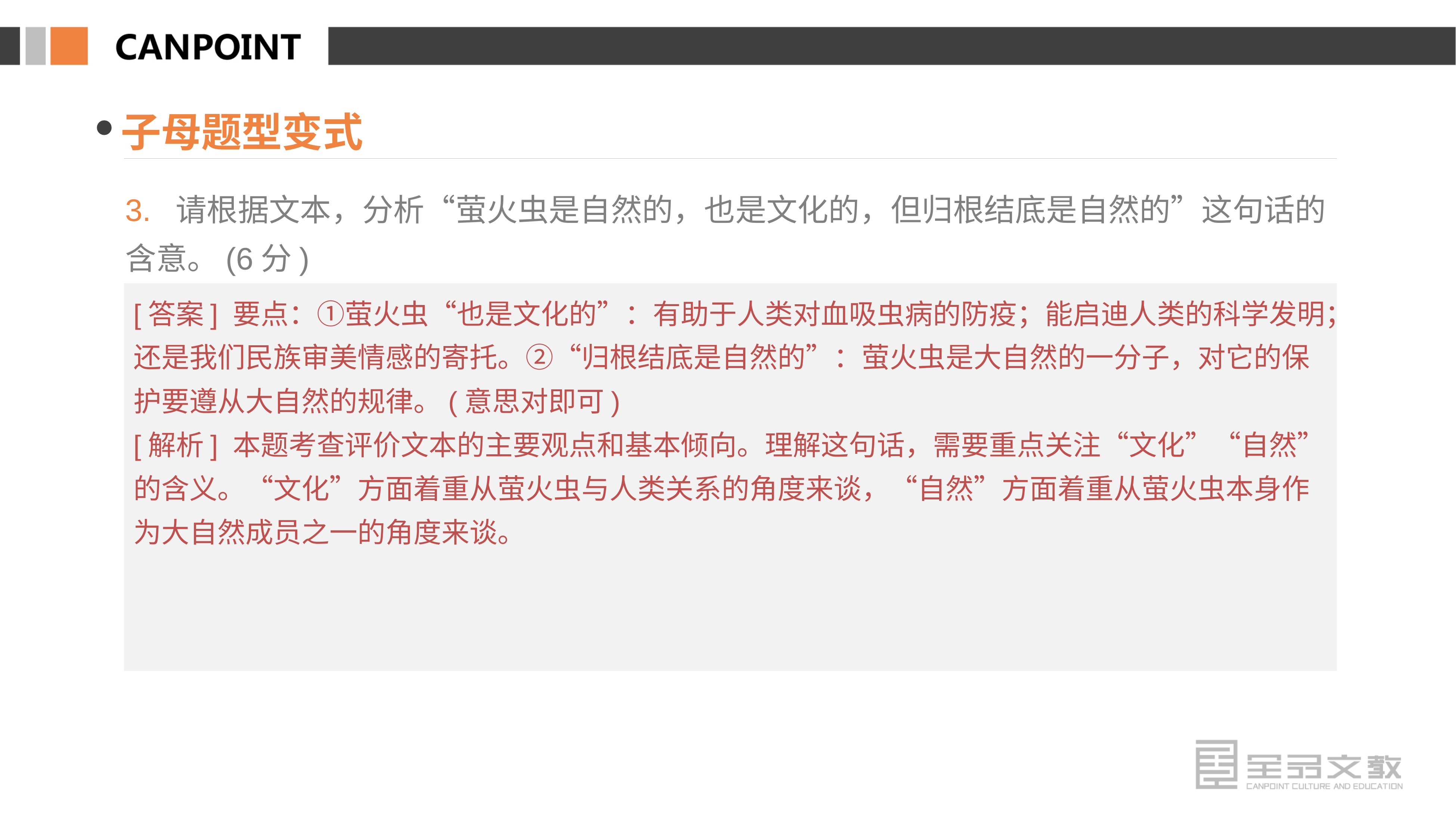

子母题型变式

3.  请根据文本，分析“萤火虫是自然的，也是文化的，但归根结底是自然的”这句话的含意。(6分)

[答案] 要点：①萤火虫“也是文化的”：有助于人类对血吸虫病的防疫；能启迪人类的科学发明；还是我们民族审美情感的寄托。②“归根结底是自然的”：萤火虫是大自然的一分子，对它的保护要遵从大自然的规律。(意思对即可)
[解析] 本题考查评价文本的主要观点和基本倾向。理解这句话，需要重点关注“文化”“自然”的含义。“文化”方面着重从萤火虫与人类关系的角度来谈，“自然”方面着重从萤火虫本身作为大自然成员之一的角度来谈。